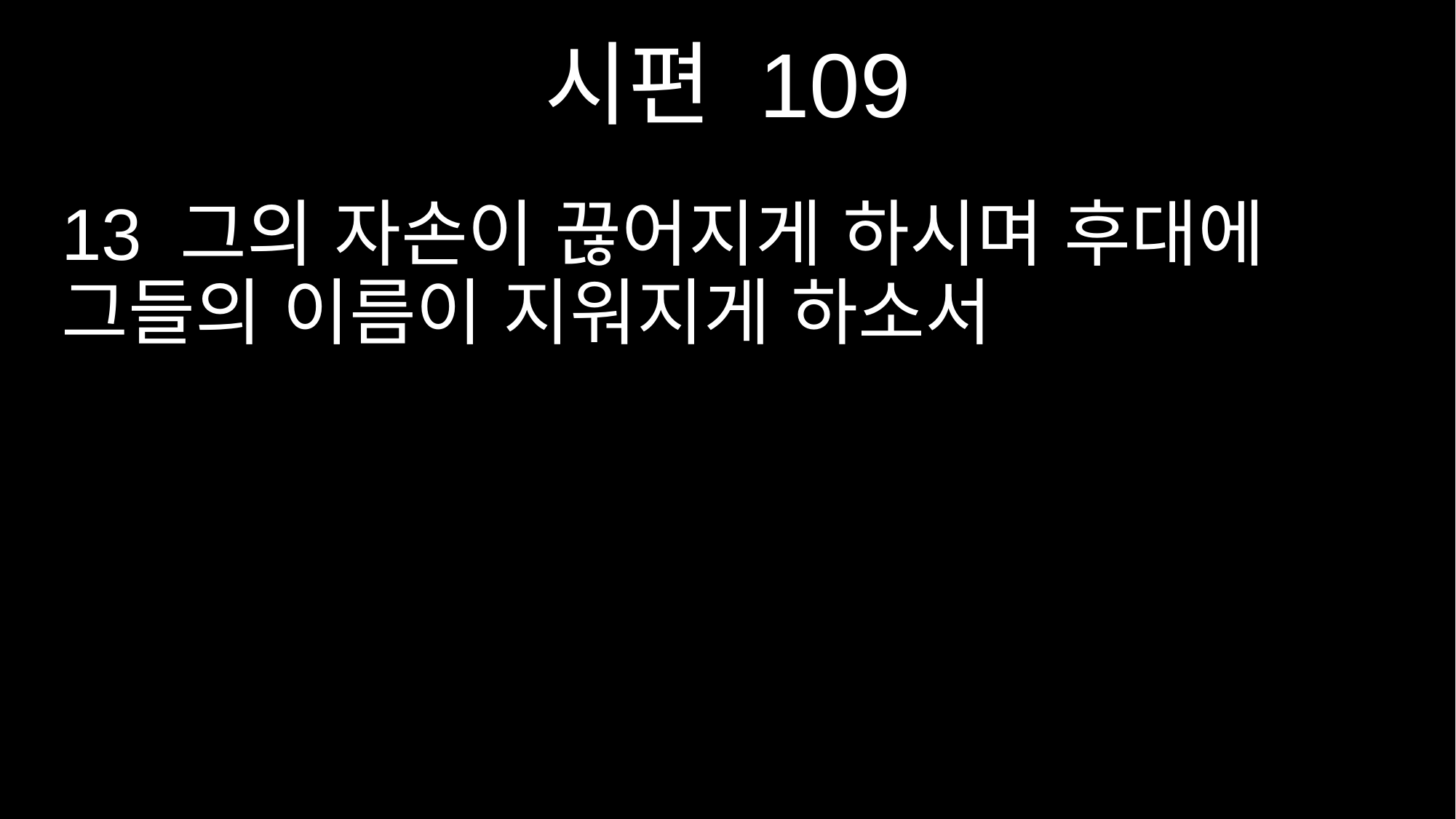

시편 109
13 그의 자손이 끊어지게 하시며 후대에 그들의 이름이 지워지게 하소서